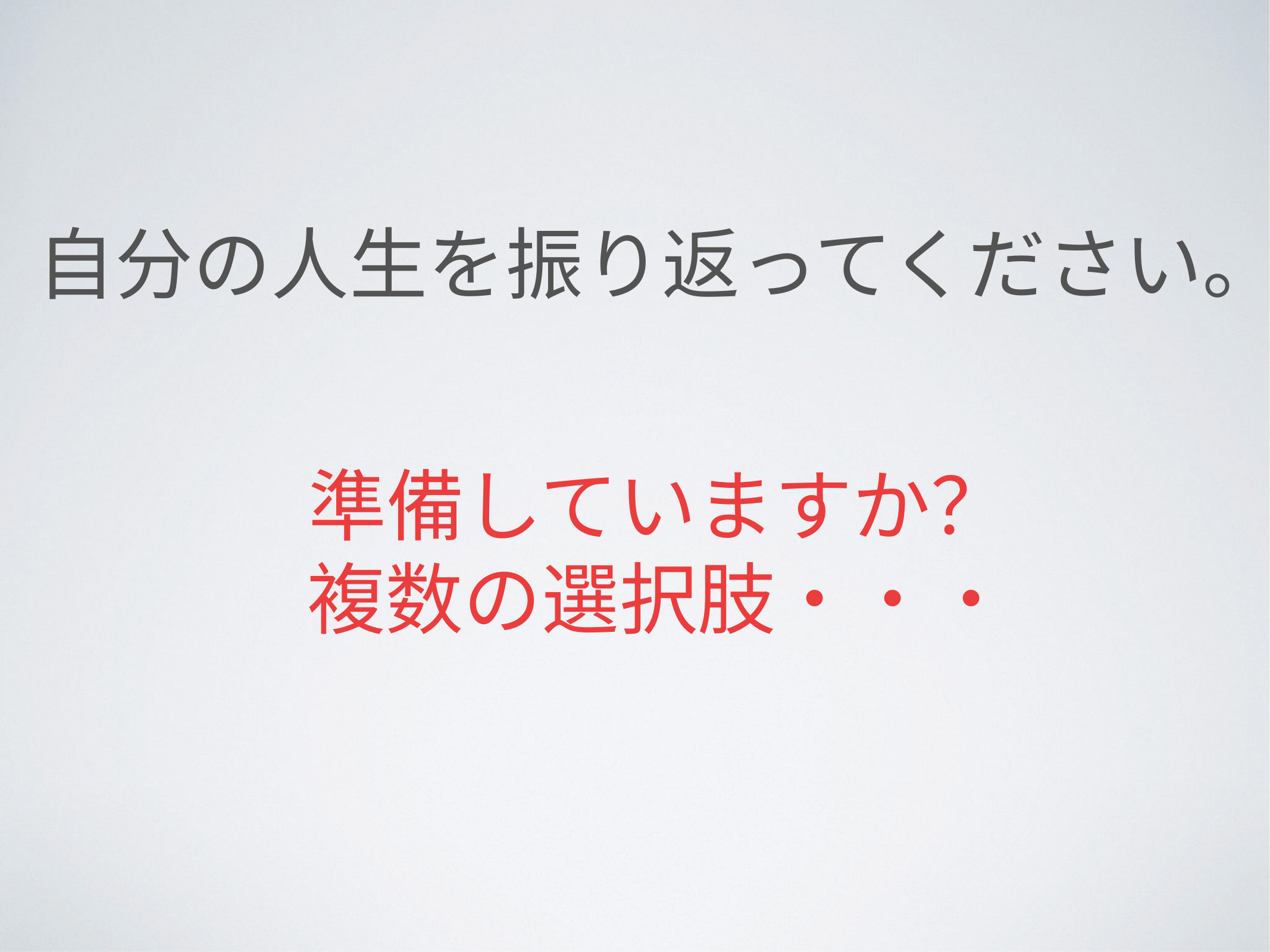

# 自分の人生を振り返ってください。
準備していますか？
複数の選択肢・・・